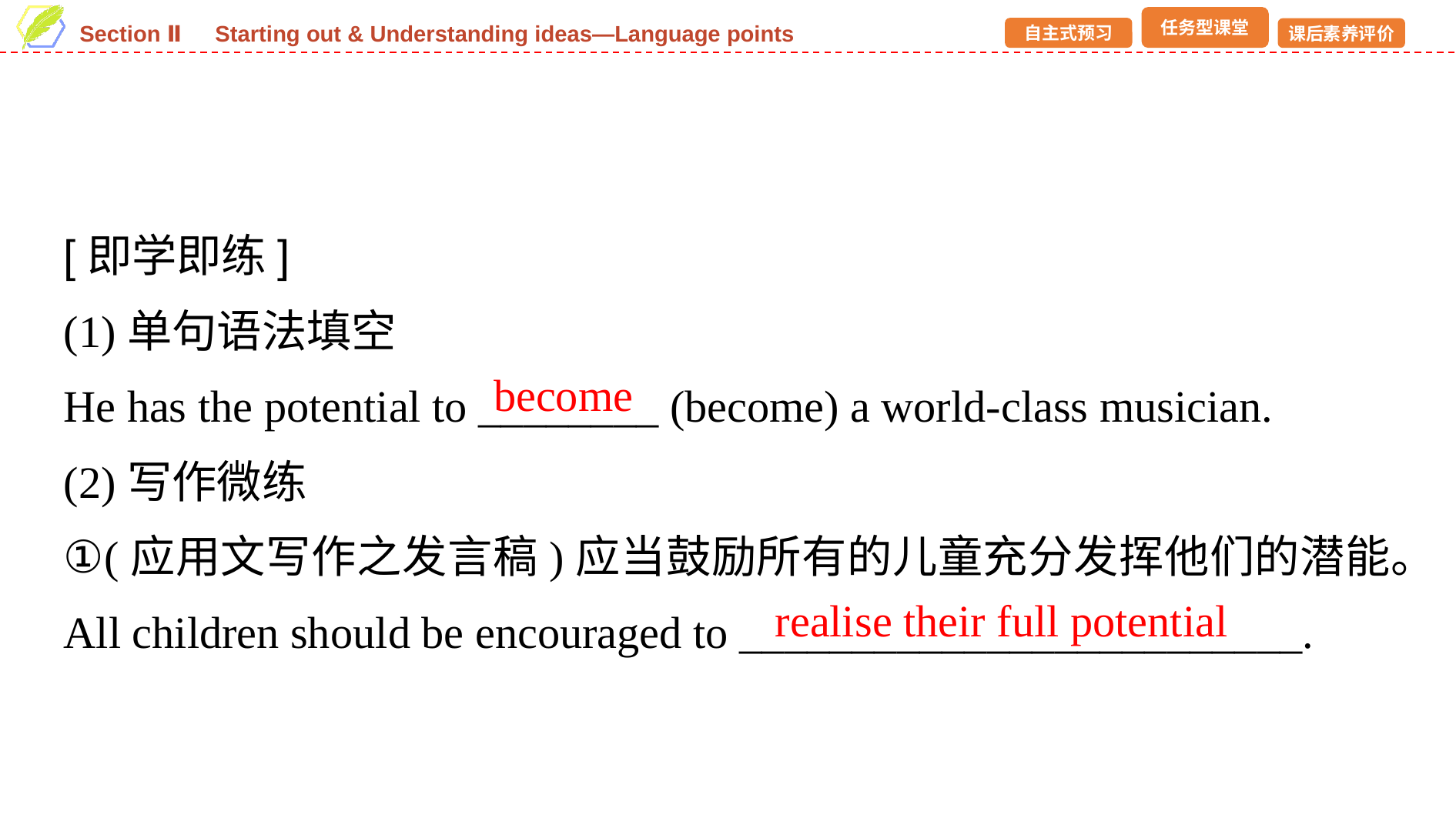

[即学即练]
(1)单句语法填空
He has the potential to ________ (become) a world-class musician.
(2)写作微练
①(应用文写作之发言稿)应当鼓励所有的儿童充分发挥他们的潜能。
All children should be encouraged to _________________________.
become
realise their full potential